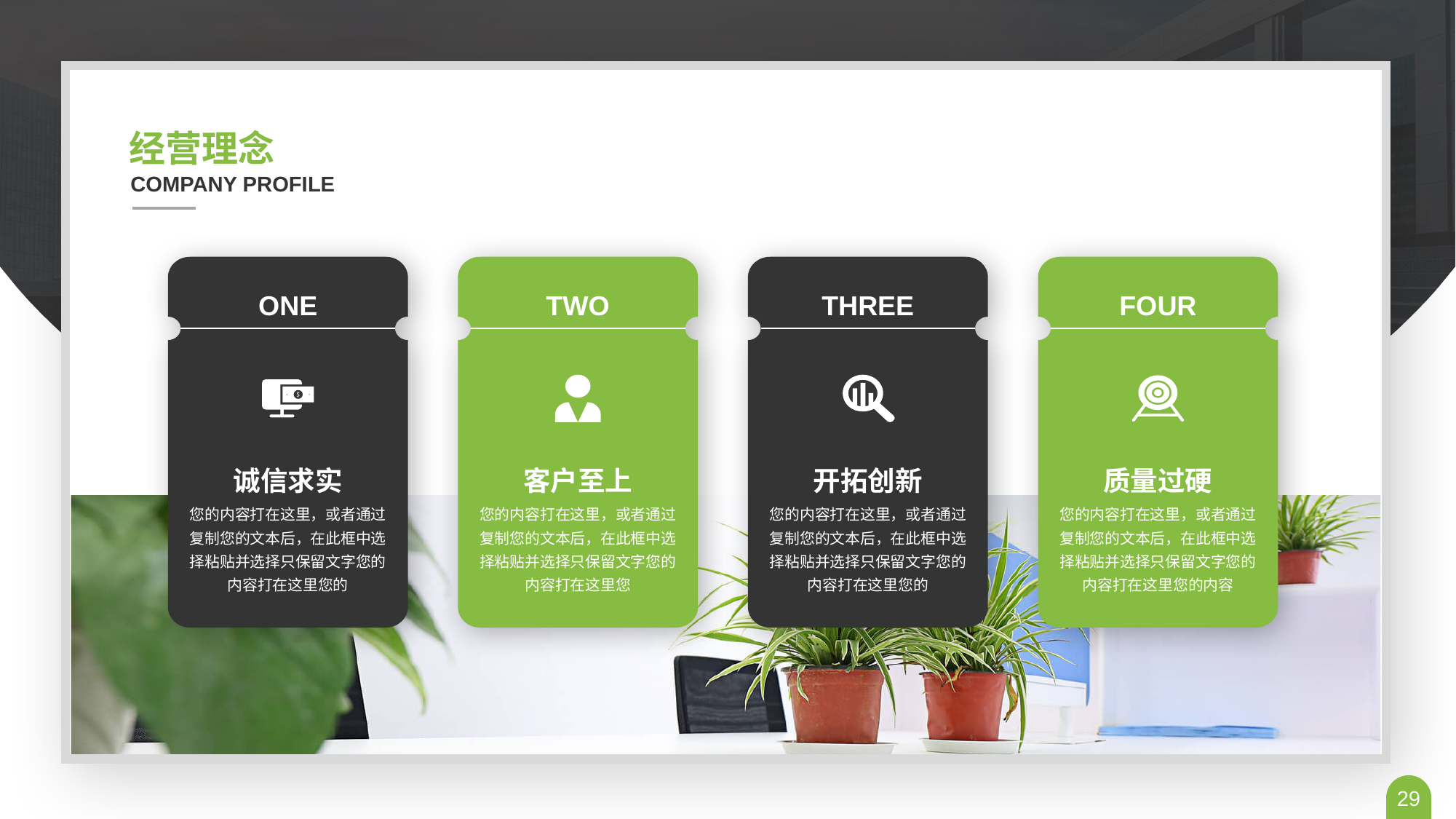

经营理念
COMPANY PROFILE

ONE
诚信求实
您的内容打在这里，或者通过复制您的文本后，在此框中选择粘贴并选择只保留文字您的内容打在这里您的

TWO
客户至上
您的内容打在这里，或者通过复制您的文本后，在此框中选择粘贴并选择只保留文字您的内容打在这里您

THREE
开拓创新
您的内容打在这里，或者通过复制您的文本后，在此框中选择粘贴并选择只保留文字您的内容打在这里您的

FOUR
质量过硬
您的内容打在这里，或者通过复制您的文本后，在此框中选择粘贴并选择只保留文字您的内容打在这里您的内容